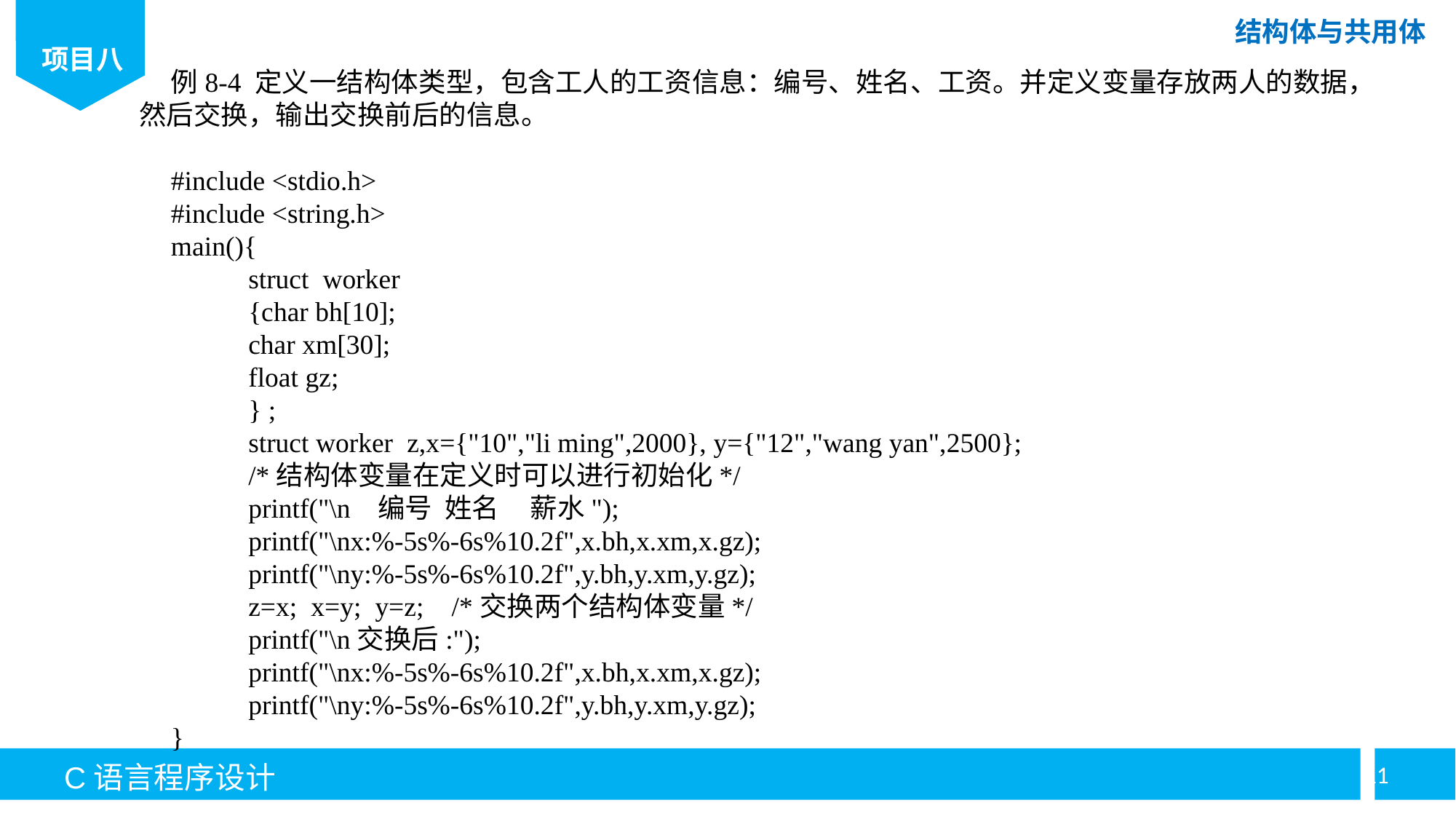

例8-4 定义一结构体类型，包含工人的工资信息：编号、姓名、工资。并定义变量存放两人的数据，然后交换，输出交换前后的信息。

#include <stdio.h>
#include <string.h>
main(){
	struct  worker
	{char bh[10];
	char xm[30];
	float gz;
	} ;
	struct worker  z,x={"10","li ming",2000}, y={"12","wang yan",2500};
	/*结构体变量在定义时可以进行初始化*/
	printf("\n   编号  姓名     薪水");
	printf("\nx:%-5s%-6s%10.2f",x.bh,x.xm,x.gz);
	printf("\ny:%-5s%-6s%10.2f",y.bh,y.xm,y.gz);
	z=x;  x=y;  y=z;    /*交换两个结构体变量*/
	printf("\n交换后:");
	printf("\nx:%-5s%-6s%10.2f",x.bh,x.xm,x.gz);
	printf("\ny:%-5s%-6s%10.2f",y.bh,y.xm,y.gz);
}